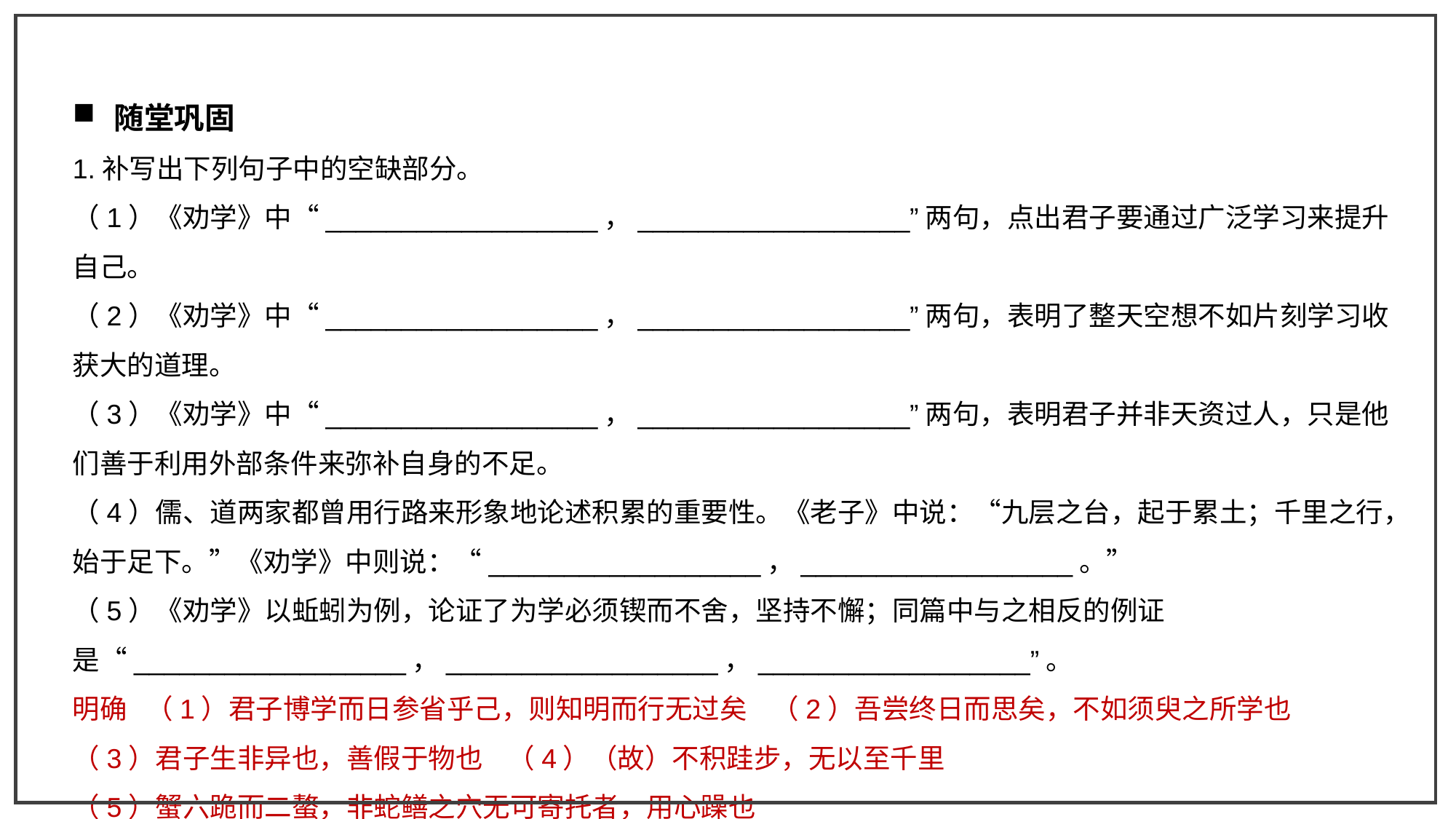

随堂巩固
1.补写出下列句子中的空缺部分。
（1）《劝学》中“__________________，__________________”两句，点出君子要通过广泛学习来提升自己。
（2）《劝学》中“__________________，__________________”两句，表明了整天空想不如片刻学习收获大的道理。
（3）《劝学》中“__________________，__________________”两句，表明君子并非天资过人，只是他们善于利用外部条件来弥补自身的不足。
（4）儒、道两家都曾用行路来形象地论述积累的重要性。《老子》中说：“九层之台，起于累土；千里之行，始于足下。”《劝学》中则说：“__________________，__________________。”
（5）《劝学》以蚯蚓为例，论证了为学必须锲而不舍，坚持不懈；同篇中与之相反的例证是“__________________，__________________，__________________”。
明确   （1）君子博学而日参省乎己，则知明而行无过矣    （2）吾尝终日而思矣，不如须臾之所学也
（3）君子生非异也，善假于物也    （4）（故）不积跬步，无以至千里
（5）蟹六跪而二螯，非蛇鳝之穴无可寄托者，用心躁也